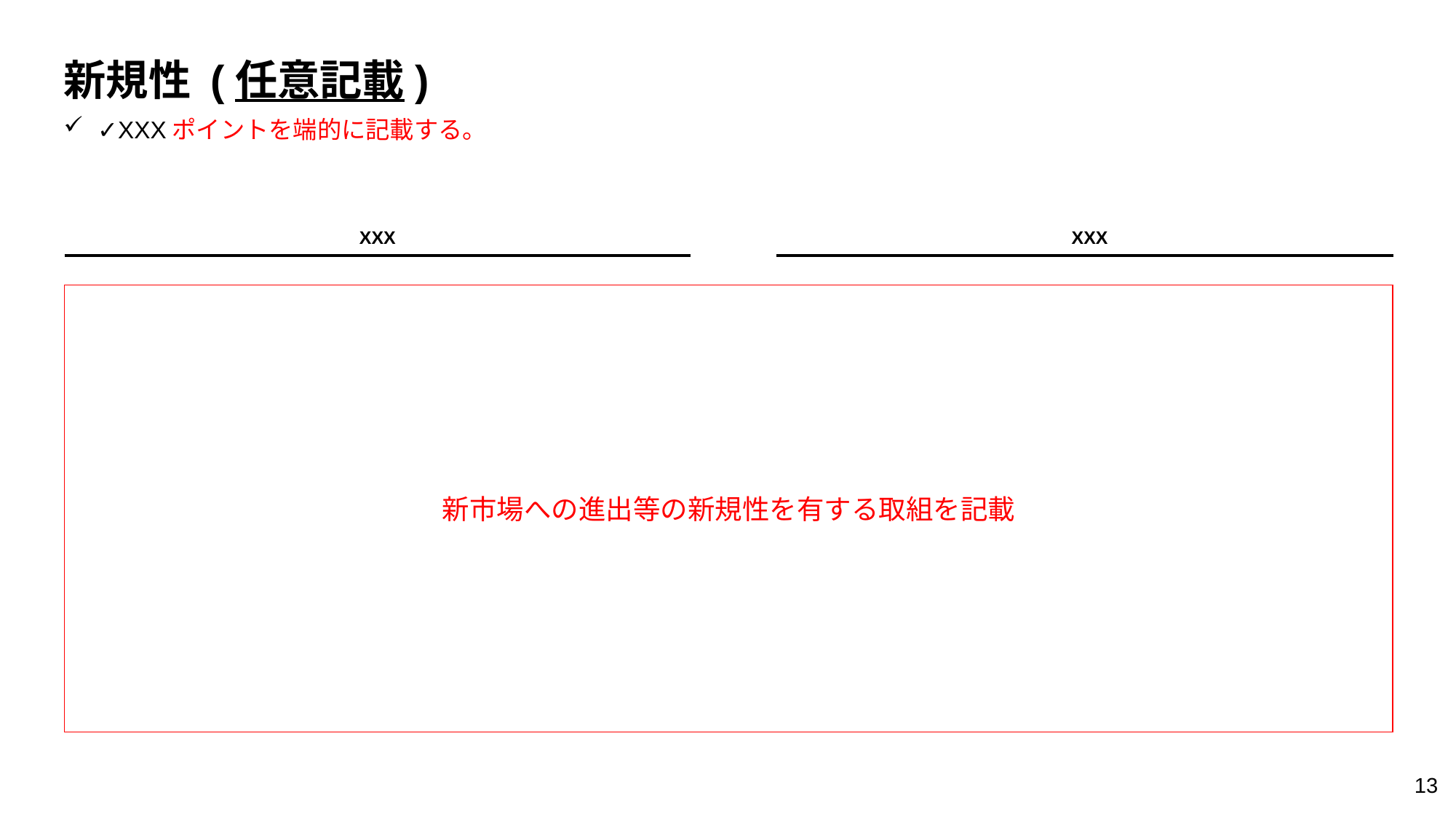

# 新規性 (任意記載)
✓XXXポイントを端的に記載する。
XXX
XXX
新市場への進出等の新規性を有する取組を記載
13